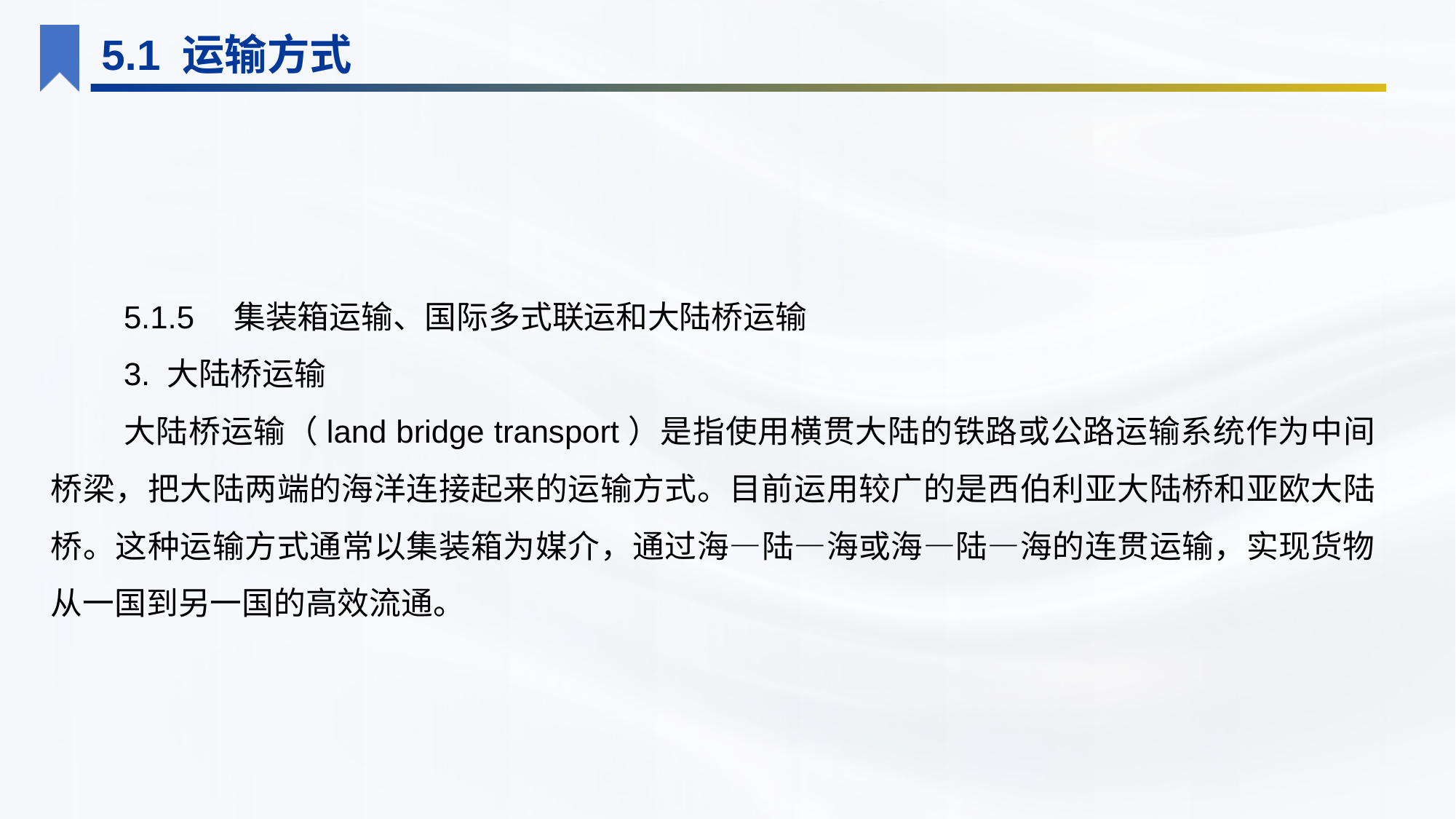

5.1 运输方式
5.1.5　集装箱运输、国际多式联运和大陆桥运输
3. 大陆桥运输
大陆桥运输（land bridge transport）是指使用横贯大陆的铁路或公路运输系统作为中间桥梁，把大陆两端的海洋连接起来的运输方式。目前运用较广的是西伯利亚大陆桥和亚欧大陆桥。这种运输方式通常以集装箱为媒介，通过海—陆—海或海—陆—海的连贯运输，实现货物从一国到另一国的高效流通。